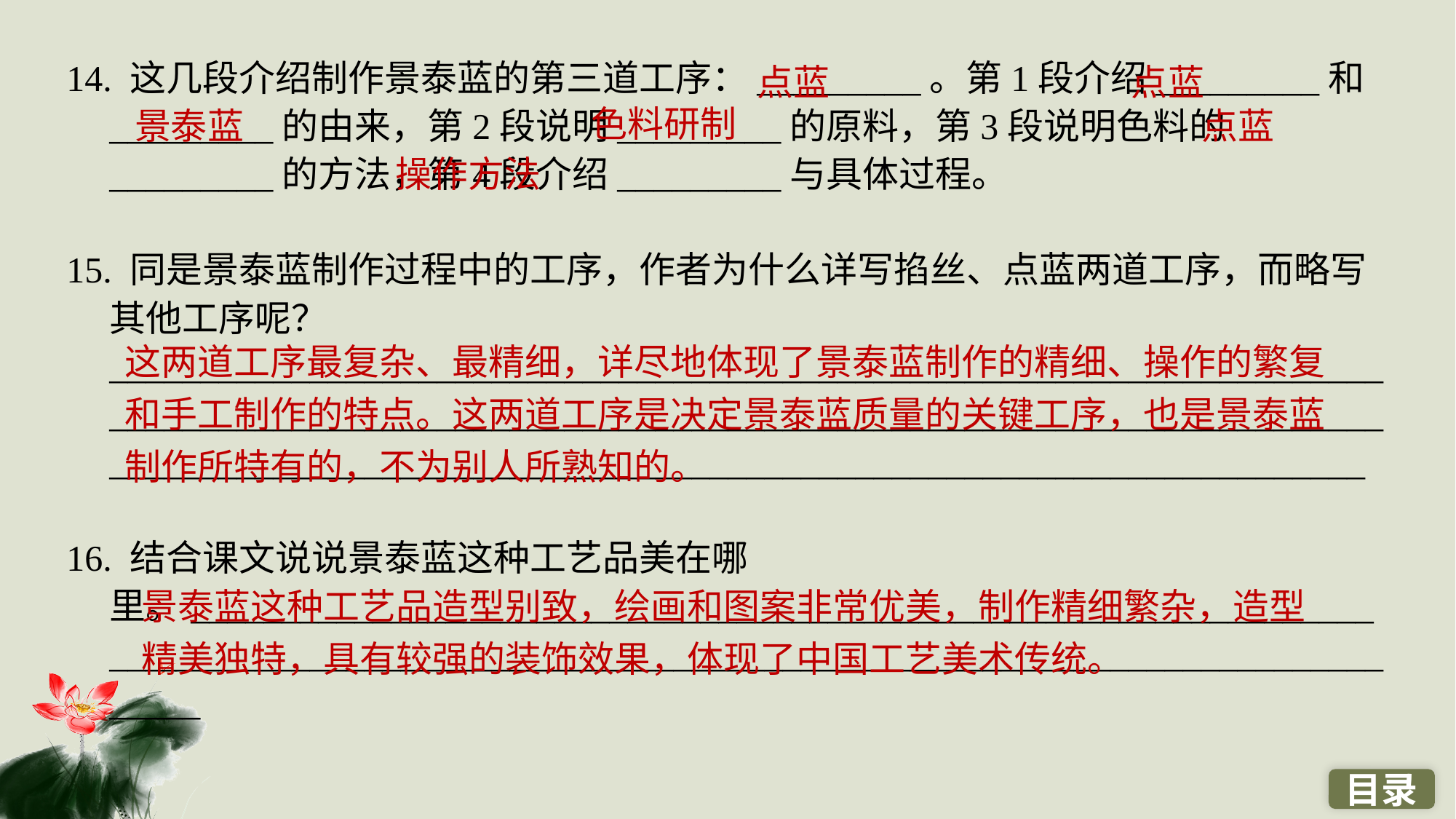

14. 这几段介绍制作景泰蓝的第三道工序：_________。第1段介绍_________和_________的由来，第2段说明_________的原料，第3段说明色料的_________的方法，第4段介绍_________与具体过程。

15. 同是景泰蓝制作过程中的工序，作者为什么详写掐丝、点蓝两道工序，而略写其他工序呢？_________________________________________________________________________________________________________________________________________________________________________________________________________________

16. 结合课文说说景泰蓝这种工艺品美在哪里。____________________________________________________________________________________________________________________________________________
点蓝
点蓝
色料研制
　景泰蓝
点蓝
操作方法
这两道工序最复杂、最精细，详尽地体现了景泰蓝制作的精细、操作的繁复和手工制作的特点。这两道工序是决定景泰蓝质量的关键工序，也是景泰蓝制作所特有的，不为别人所熟知的。
景泰蓝这种工艺品造型别致，绘画和图案非常优美，制作精细繁杂，造型精美独特，具有较强的装饰效果，体现了中国工艺美术传统。